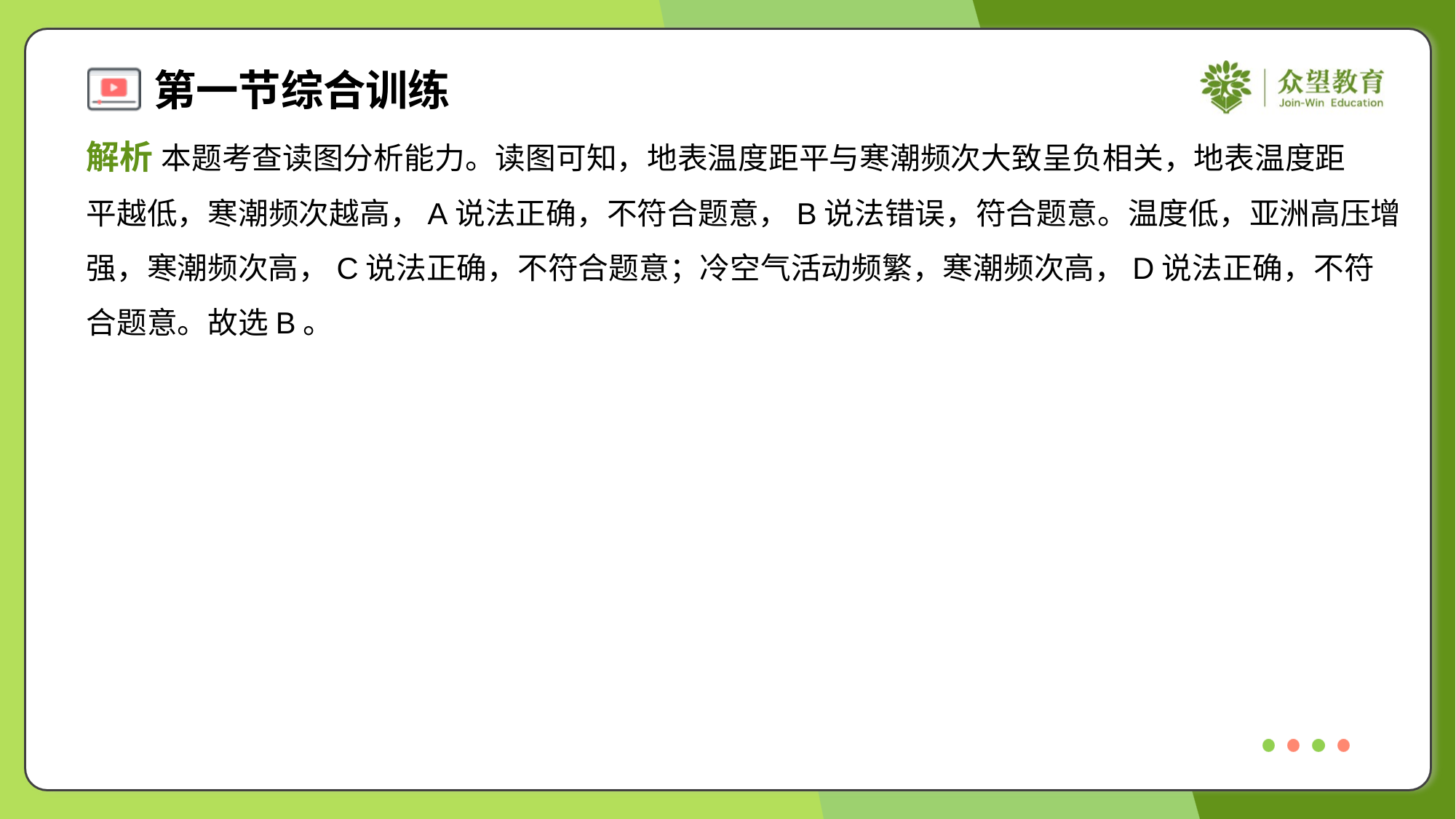

解析 本题考查读图分析能力。读图可知，地表温度距平与寒潮频次大致呈负相关，地表温度距
平越低，寒潮频次越高，A说法正确，不符合题意，B说法错误，符合题意。温度低，亚洲高压增
强，寒潮频次高，C说法正确，不符合题意；冷空气活动频繁，寒潮频次高，D说法正确，不符
合题意。故选B。